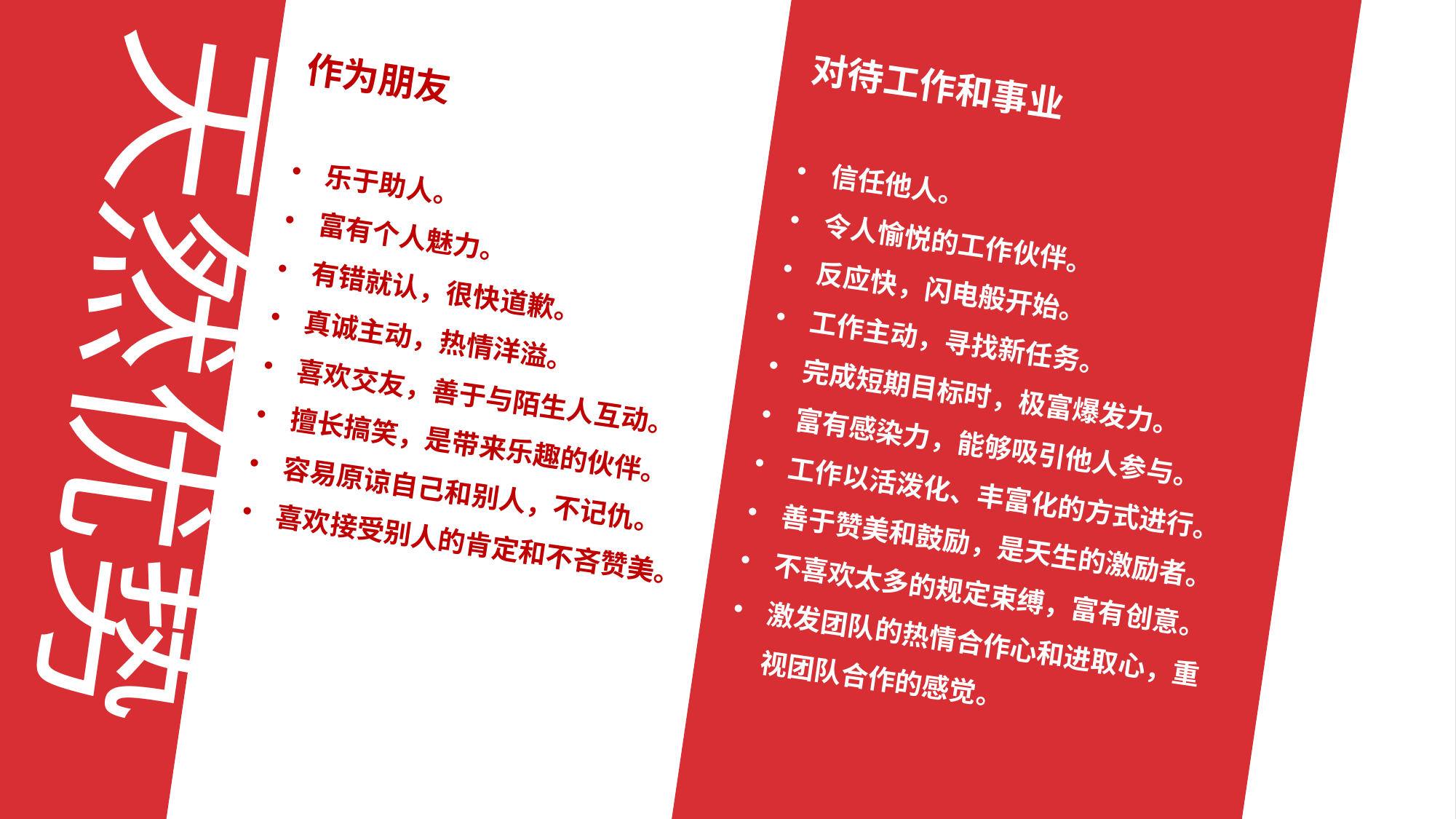

天然优势
作为朋友

乐于助人。
富有个人魅力。
有错就认，很快道歉。
真诚主动，热情洋溢。
喜欢交友，善于与陌生人互动。
擅长搞笑，是带来乐趣的伙伴。
容易原谅自己和别人，不记仇。
喜欢接受别人的肯定和不吝赞美。
对待工作和事业

信任他人。
令人愉悦的工作伙伴。
反应快，闪电般开始。
工作主动，寻找新任务。
完成短期目标时，极富爆发力。
富有感染力，能够吸引他人参与。
工作以活泼化、丰富化的方式进行。
善于赞美和鼓励，是天生的激励者。
不喜欢太多的规定束缚，富有创意。
激发团队的热情合作心和进取心，重视团队合作的感觉。